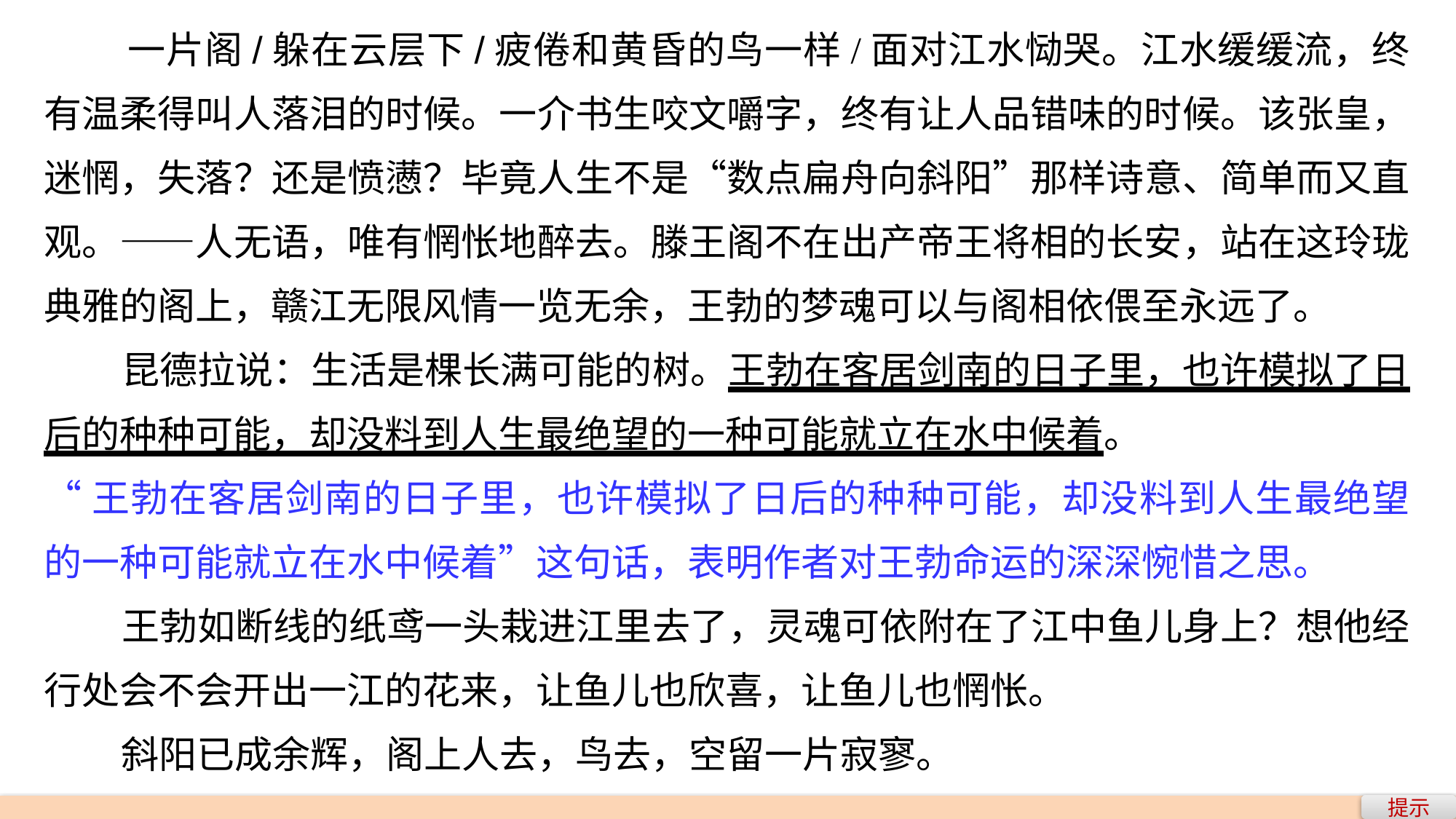

一片阁/躲在云层下/疲倦和黄昏的鸟一样/面对江水恸哭。江水缓缓流，终有温柔得叫人落泪的时候。一介书生咬文嚼字，终有让人品错味的时候。该张皇，迷惘，失落？还是愤懑？毕竟人生不是“数点扁舟向斜阳”那样诗意、简单而又直观。——人无语，唯有惘怅地醉去。滕王阁不在出产帝王将相的长安，站在这玲珑典雅的阁上，赣江无限风情一览无余，王勃的梦魂可以与阁相依偎至永远了。
        昆德拉说：生活是棵长满可能的树。王勃在客居剑南的日子里，也许模拟了日后的种种可能，却没料到人生最绝望的一种可能就立在水中候着。
“王勃在客居剑南的日子里，也许模拟了日后的种种可能，却没料到人生最绝望的一种可能就立在水中候着”这句话，表明作者对王勃命运的深深惋惜之思。
        王勃如断线的纸鸢一头栽进江里去了，灵魂可依附在了江中鱼儿身上？想他经行处会不会开出一江的花来，让鱼儿也欣喜，让鱼儿也惘怅。
        斜阳已成余辉，阁上人去，鸟去，空留一片寂寥。
提示